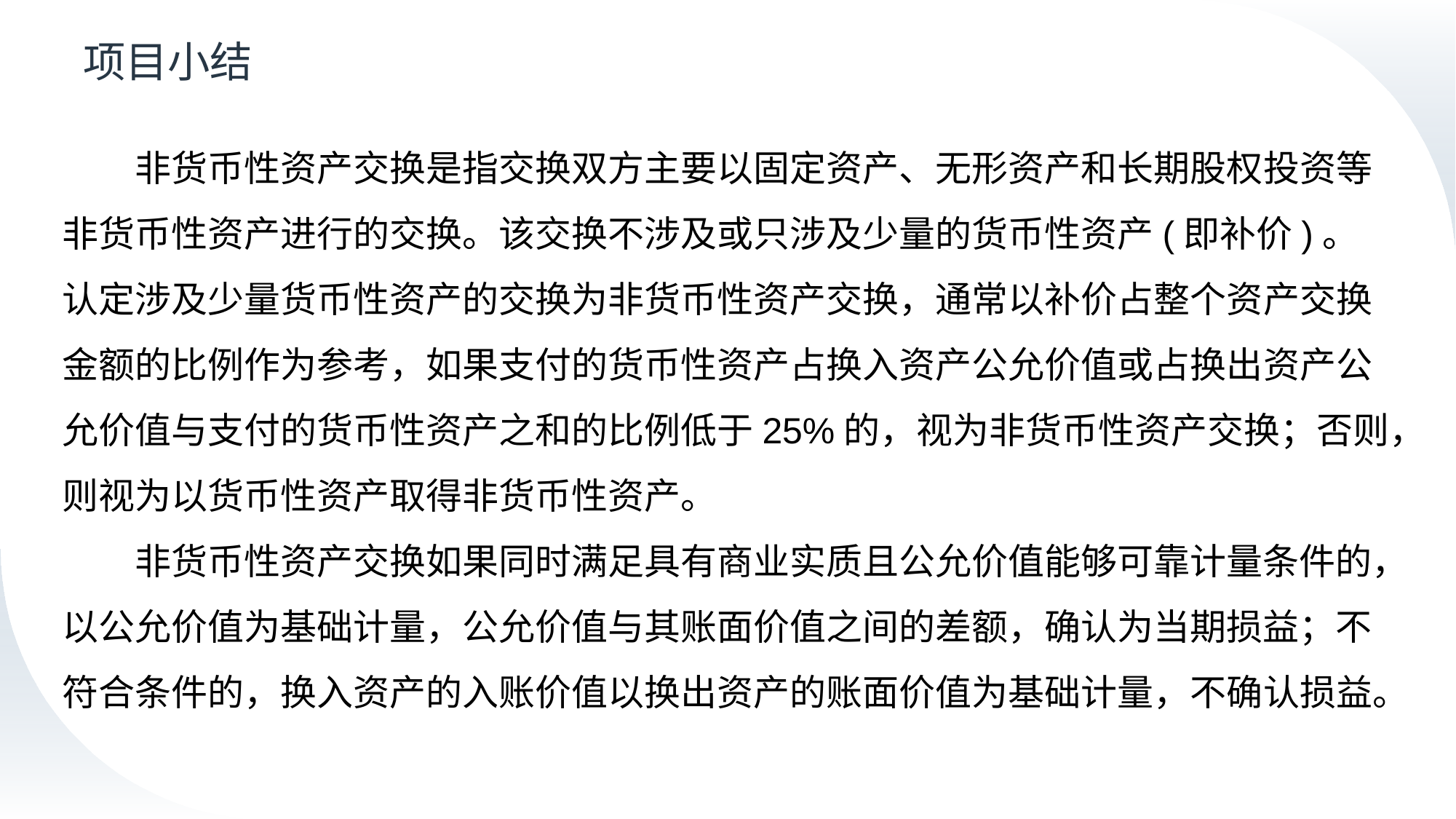

# 项目小结
非货币性资产交换是指交换双方主要以固定资产、无形资产和长期股权投资等非货币性资产进行的交换。该交换不涉及或只涉及少量的货币性资产(即补价)。认定涉及少量货币性资产的交换为非货币性资产交换，通常以补价占整个资产交换金额的比例作为参考，如果支付的货币性资产占换入资产公允价值或占换出资产公允价值与支付的货币性资产之和的比例低于25%的，视为非货币性资产交换；否则，则视为以货币性资产取得非货币性资产。
非货币性资产交换如果同时满足具有商业实质且公允价值能够可靠计量条件的，以公允价值为基础计量，公允价值与其账面价值之间的差额，确认为当期损益；不符合条件的，换入资产的入账价值以换出资产的账面价值为基础计量，不确认损益。